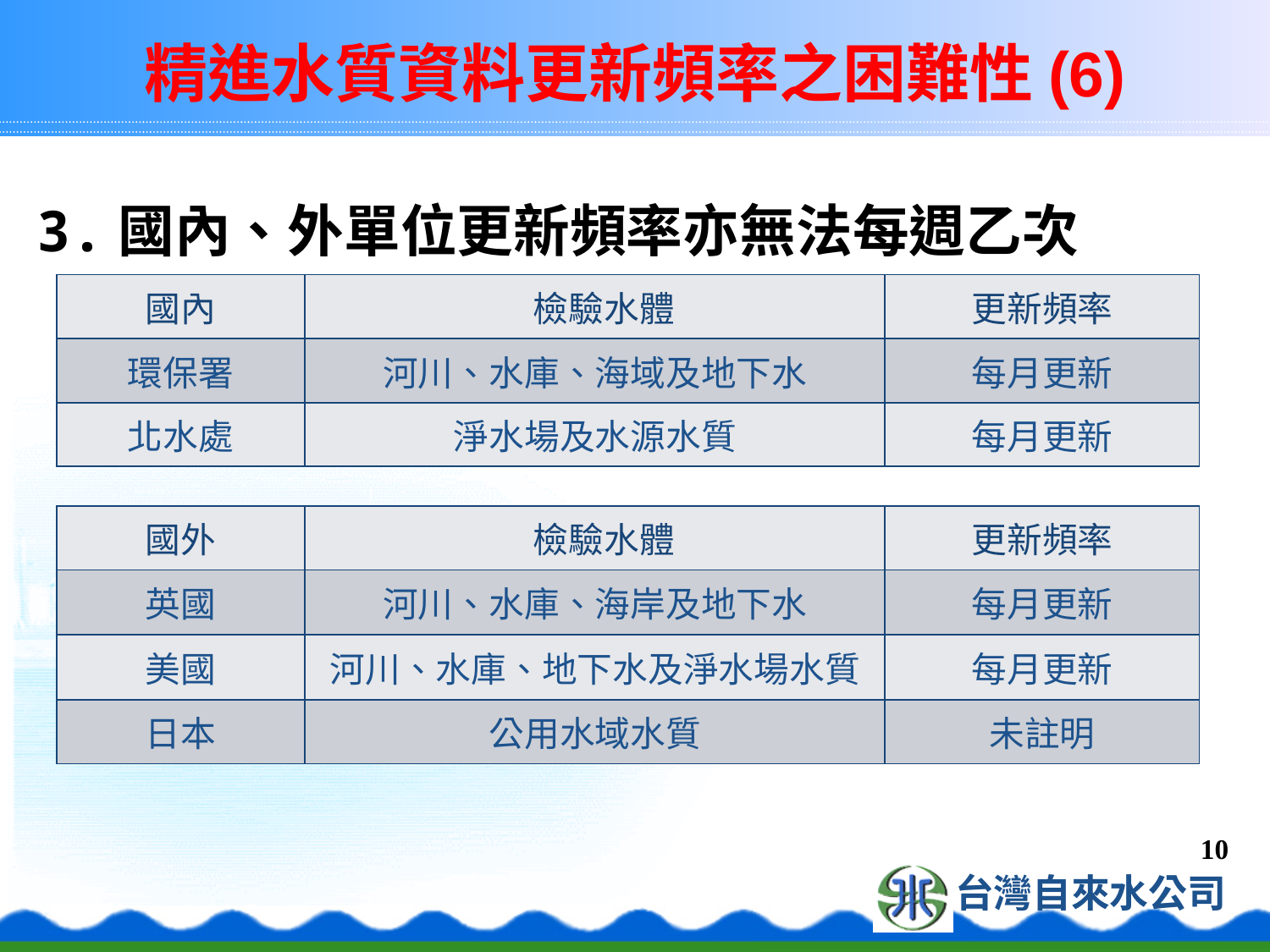

# 精進水質資料更新頻率之困難性(6)
3.國內、外單位更新頻率亦無法每週乙次
| 國內 | 檢驗水體 | 更新頻率 |
| --- | --- | --- |
| 環保署 | 河川、水庫、海域及地下水 | 每月更新 |
| 北水處 | 淨水場及水源水質 | 每月更新 |
| 國外 | 檢驗水體 | 更新頻率 |
| --- | --- | --- |
| 英國 | 河川、水庫、海岸及地下水 | 每月更新 |
| 美國 | 河川、水庫、地下水及淨水場水質 | 每月更新 |
| 日本 | 公用水域水質 | 未註明 |
10